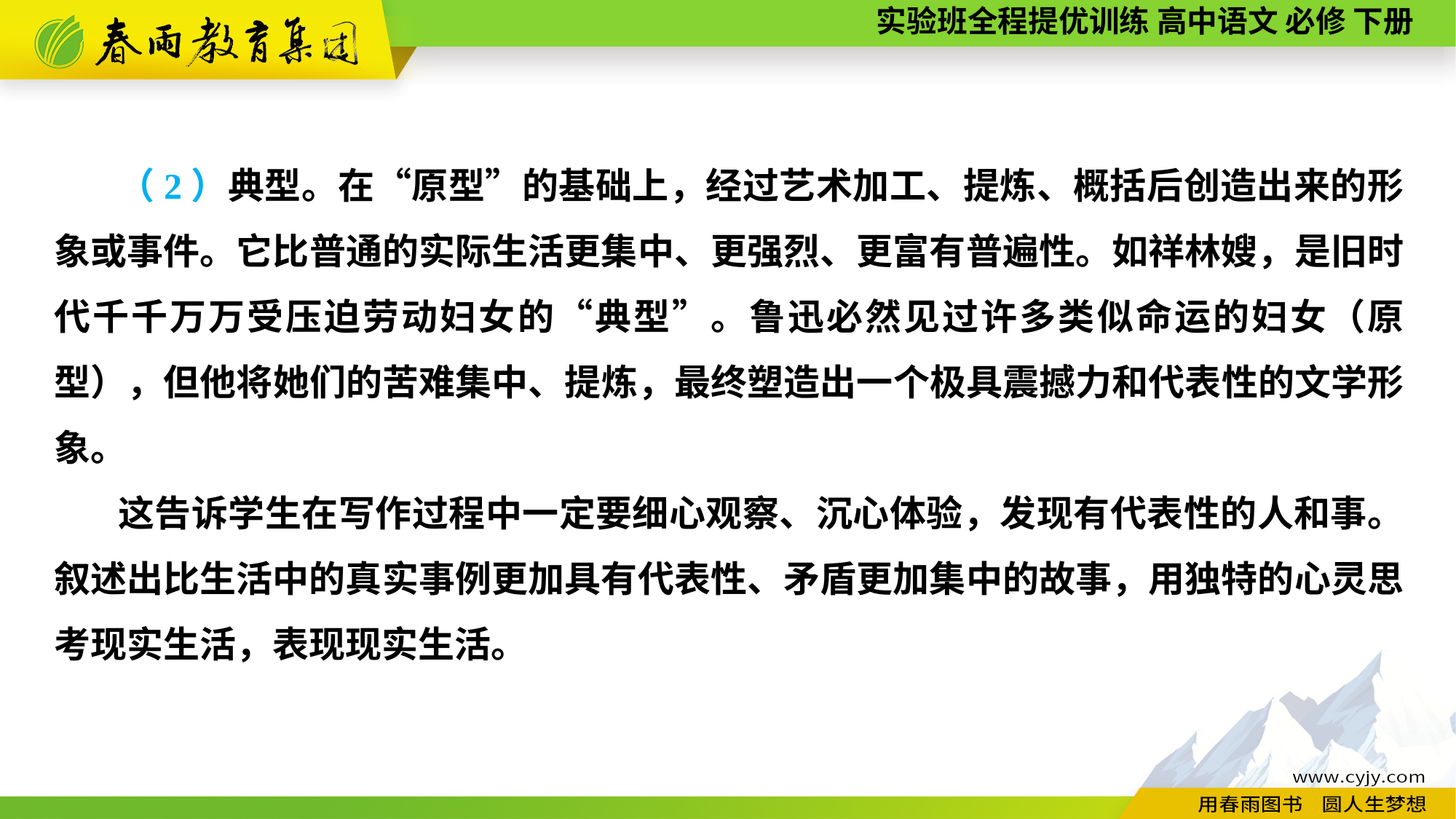

（2）典型。在“原型”的基础上，经过艺术加工、提炼、概括后创造出来的形象或事件。它比普通的实际生活更集中、更强烈、更富有普遍性。如祥林嫂，是旧时代千千万万受压迫劳动妇女的“典型”。鲁迅必然见过许多类似命运的妇女（原型），但他将她们的苦难集中、提炼，最终塑造出一个极具震撼力和代表性的文学形象。
这告诉学生在写作过程中一定要细心观察、沉心体验，发现有代表性的人和事。叙述出比生活中的真实事例更加具有代表性、矛盾更加集中的故事，用独特的心灵思考现实生活，表现现实生活。